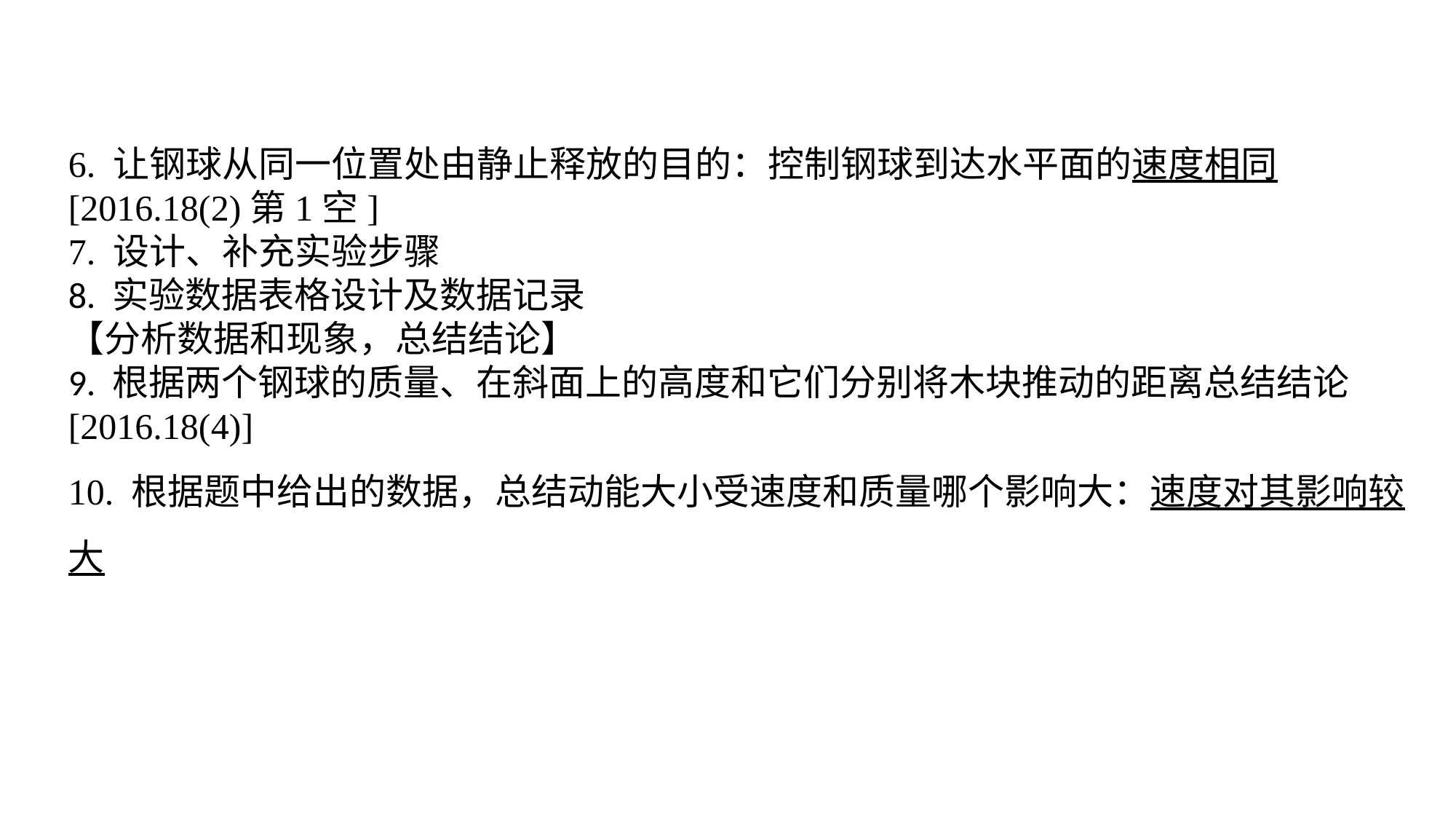

6. 让钢球从同一位置处由静止释放的目的：控制钢球到达水平面的速度相同[2016.18(2)第1空]7. 设计、补充实验步骤8. 实验数据表格设计及数据记录【分析数据和现象，总结结论】9. 根据两个钢球的质量、在斜面上的高度和它们分别将木块推动的距离总结结论[2016.18(4)]10. 根据题中给出的数据，总结动能大小受速度和质量哪个影响大：速度对其影响较大